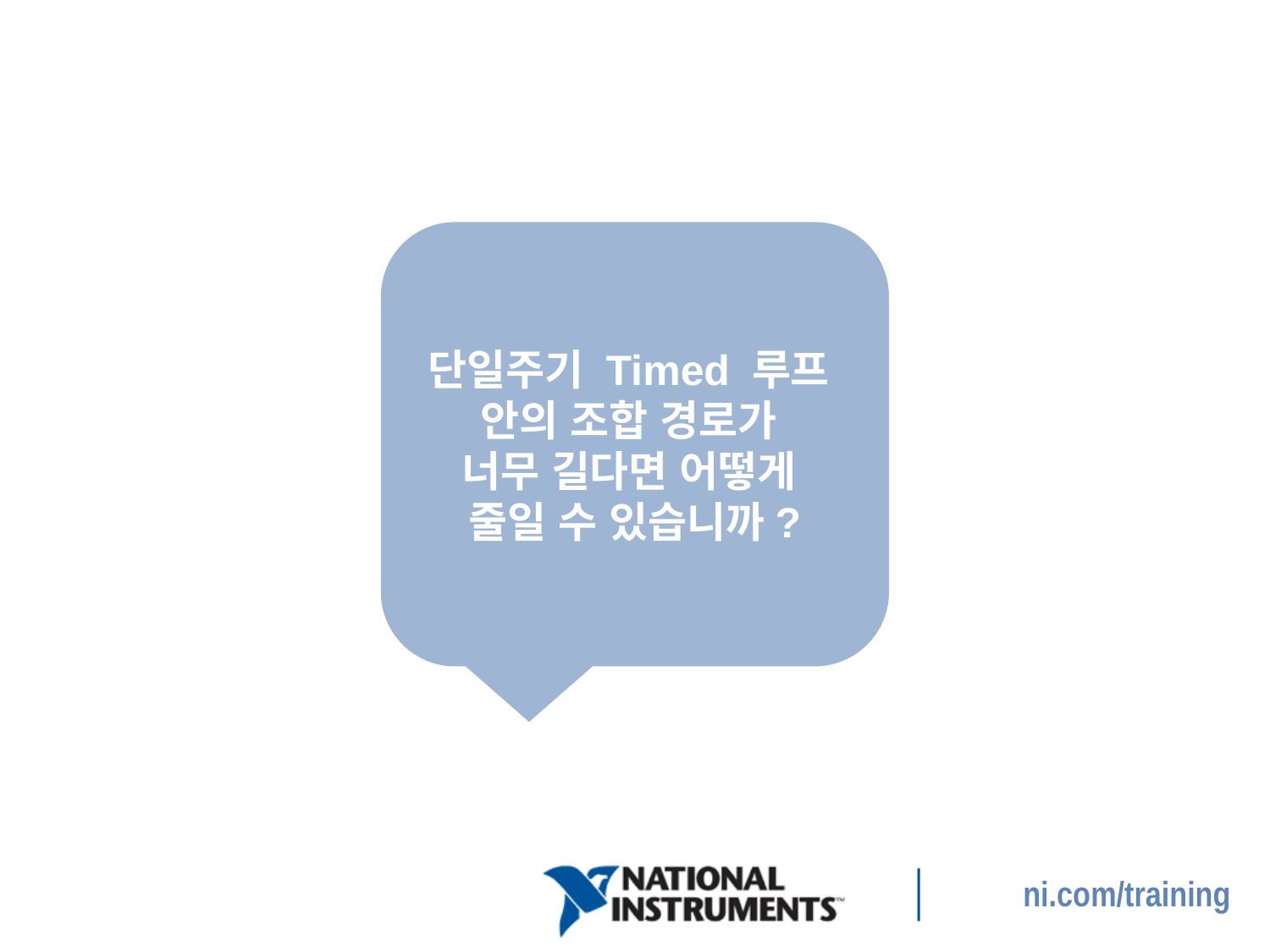

단일주기 Timed 루프
안의 조합 경로가
너무 길다면 어떻게
줄일 수 있습니까?